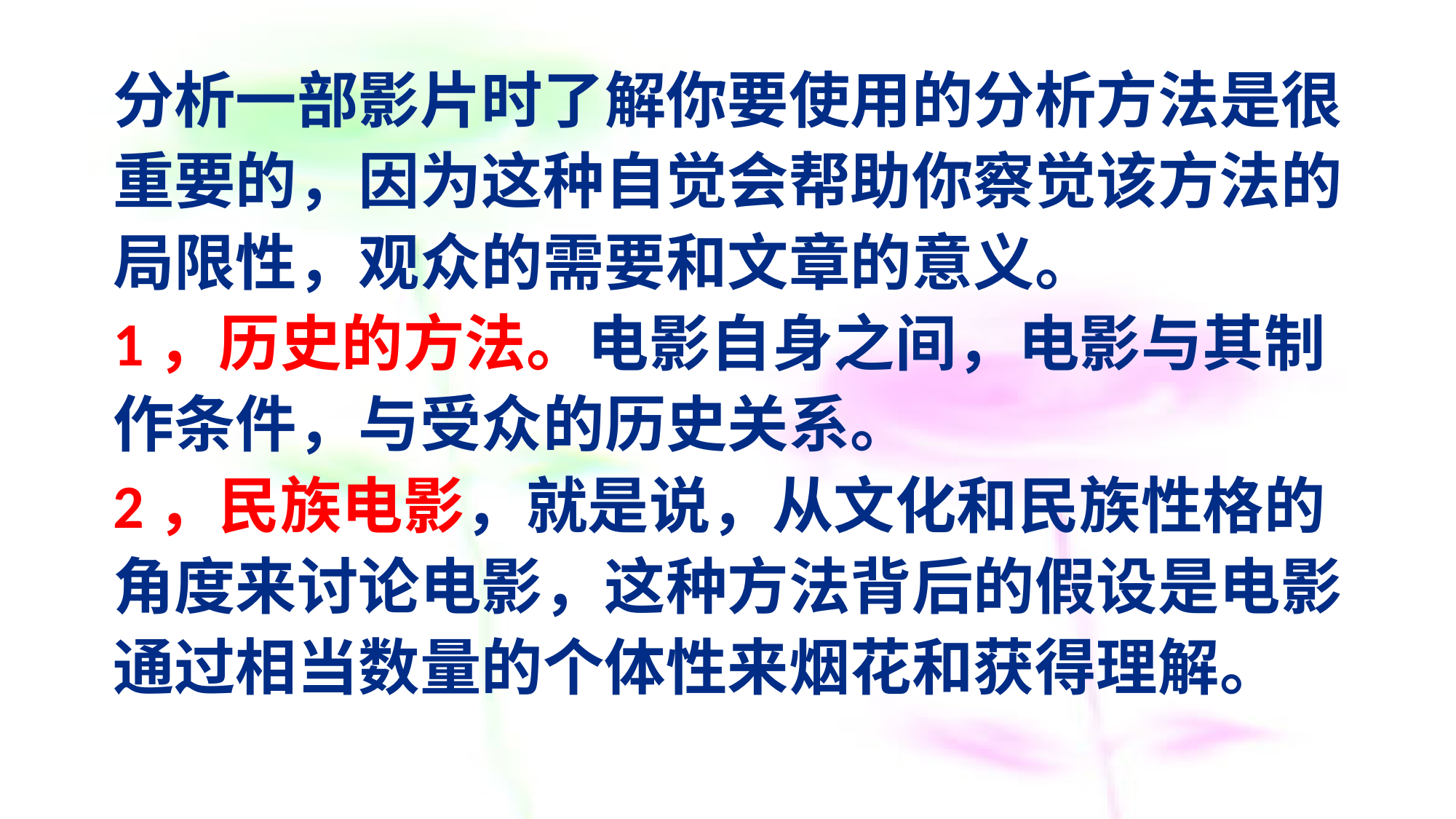

# 分析一部影片时了解你要使用的分析方法是很重要的，因为这种自觉会帮助你察觉该方法的局限性，观众的需要和文章的意义。 1，历史的方法。电影自身之间，电影与其制作条件，与受众的历史关系。 2，民族电影，就是说，从文化和民族性格的角度来讨论电影，这种方法背后的假设是电影通过相当数量的个体性来烟花和获得理解。